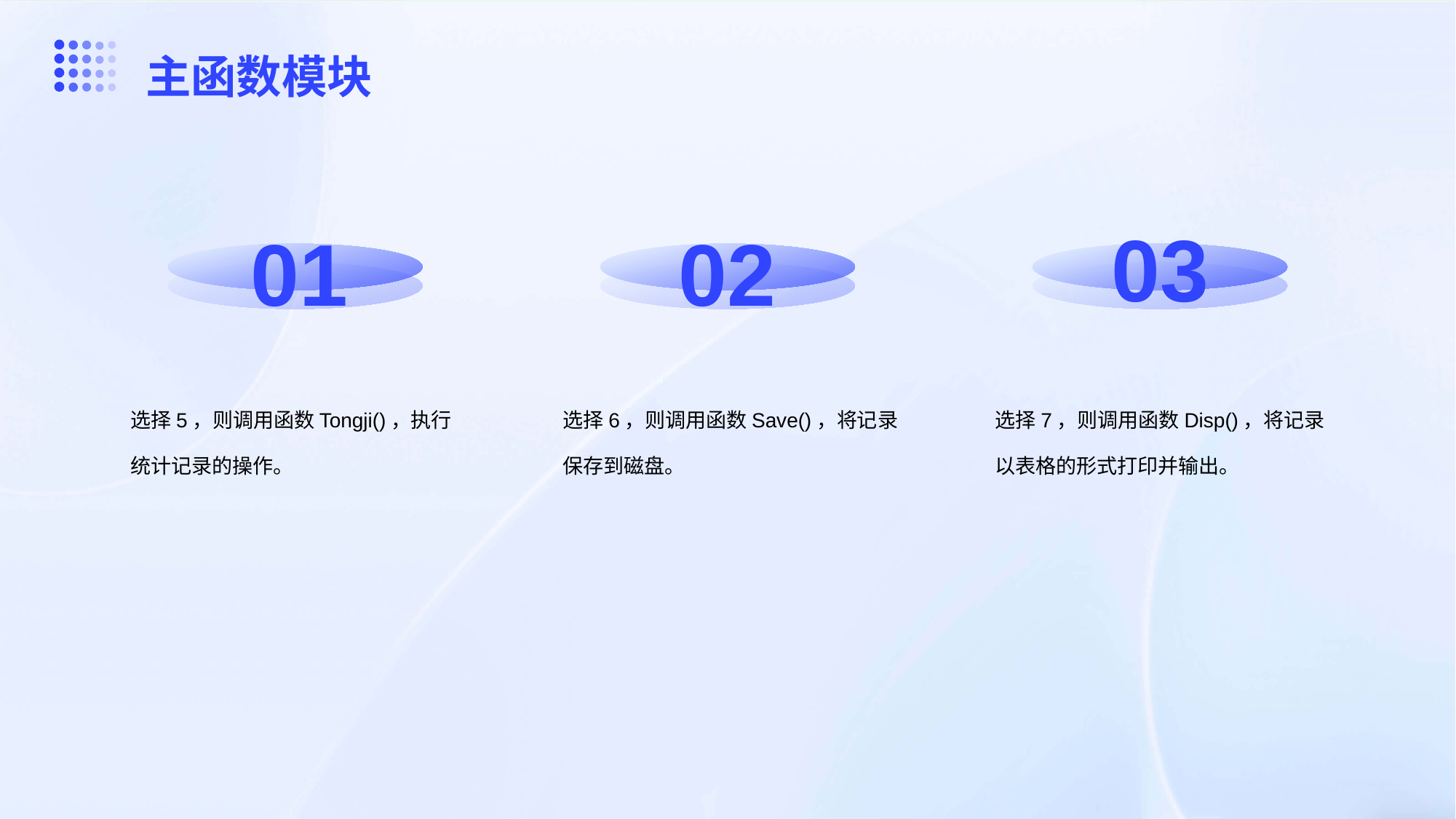

主函数模块

01
02
03

选择5，则调用函数Tongji()，执行统计记录的操作。
选择6，则调用函数Save()，将记录保存到磁盘。
选择7，则调用函数Disp()，将记录以表格的形式打印并输出。